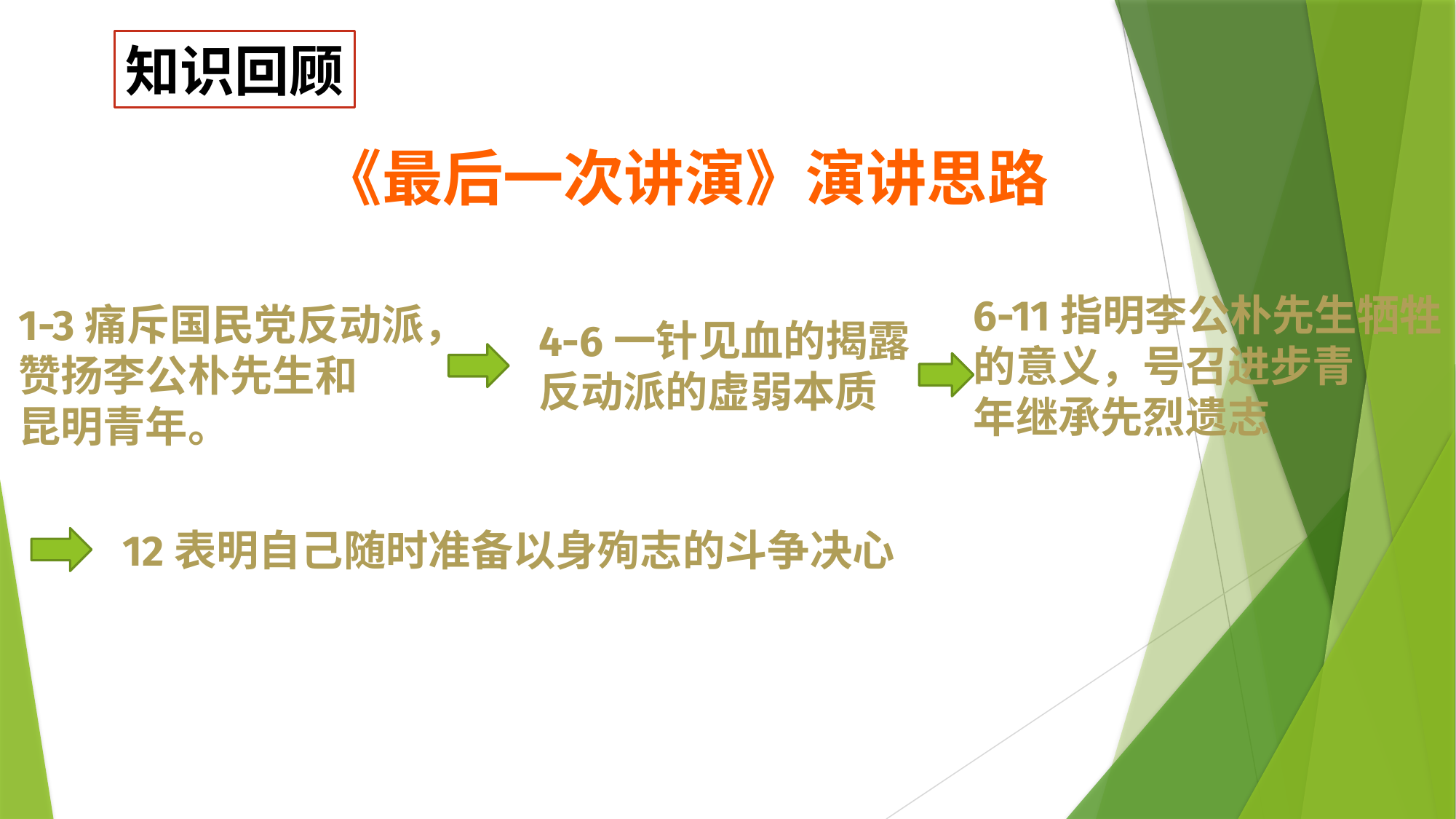

知识回顾
《最后一次讲演》演讲思路
6-11指明李公朴先生牺牲
的意义，号召进步青
年继承先烈遗志
1-3痛斥国民党反动派，
赞扬李公朴先生和
昆明青年。
4-6一针见血的揭露
反动派的虚弱本质

12表明自己随时准备以身殉志的斗争决心